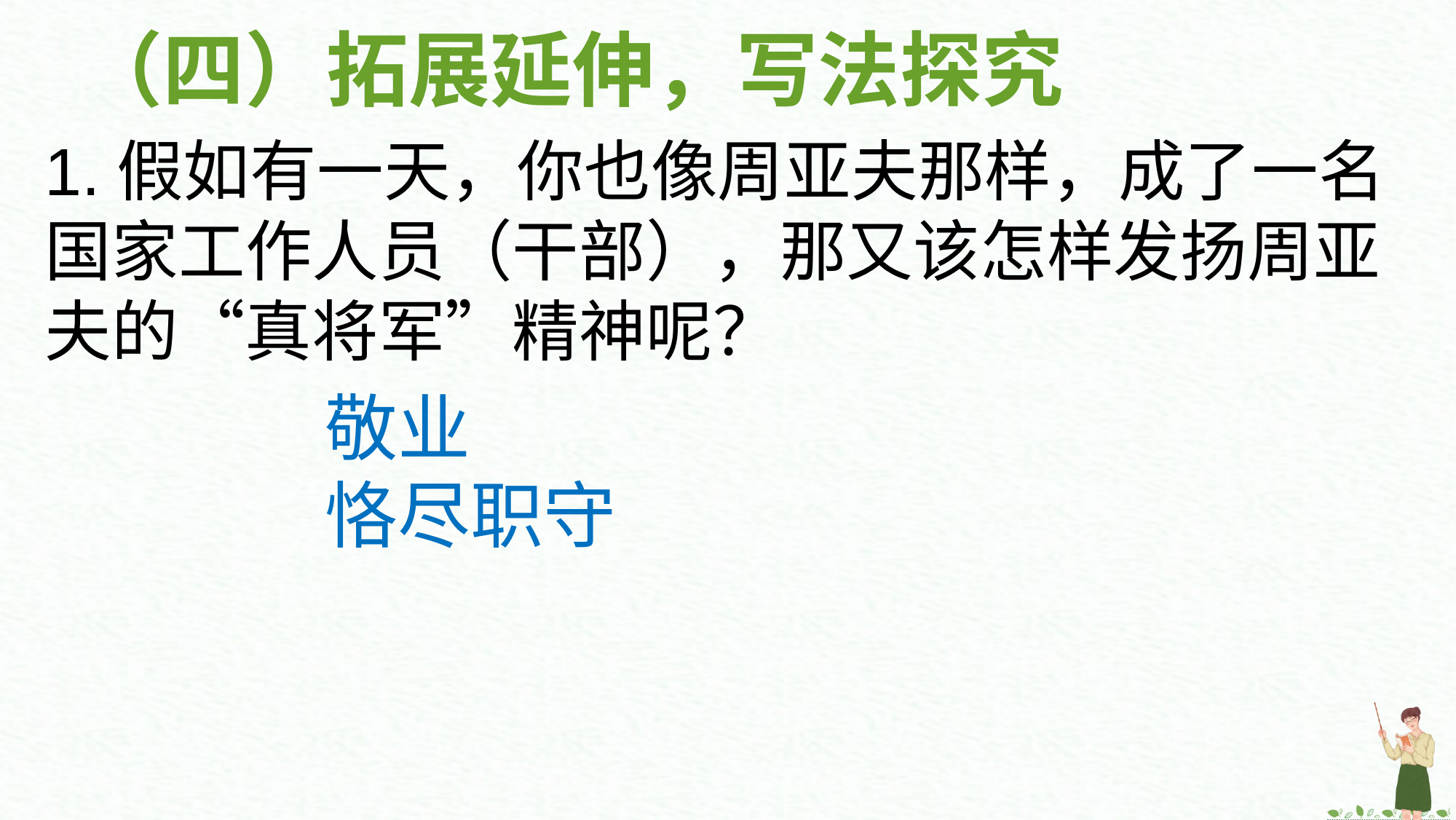

（四）拓展延伸，写法探究
1.假如有一天，你也像周亚夫那样，成了一名国家工作人员（干部），那又该怎样发扬周亚夫的“真将军”精神呢？
敬业
恪尽职守